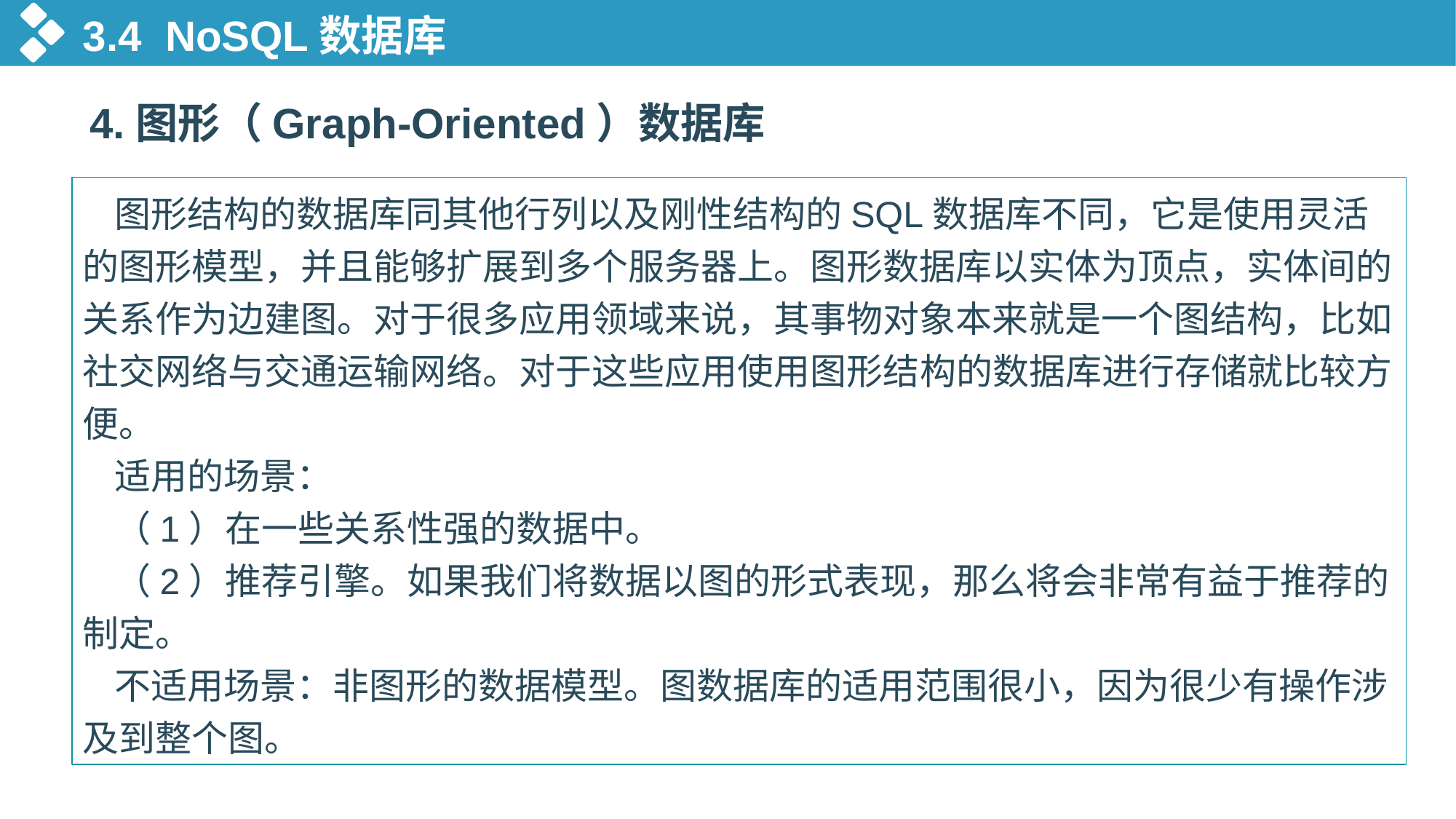

3.4  NoSQL数据库
4.图形（Graph-Oriented）数据库
图形结构的数据库同其他行列以及刚性结构的SQL数据库不同，它是使用灵活的图形模型，并且能够扩展到多个服务器上。图形数据库以实体为顶点，实体间的关系作为边建图。对于很多应用领域来说，其事物对象本来就是一个图结构，比如社交网络与交通运输网络。对于这些应用使用图形结构的数据库进行存储就比较方便。
适用的场景：
（1）在一些关系性强的数据中。
（2）推荐引擎。如果我们将数据以图的形式表现，那么将会非常有益于推荐的制定。
不适用场景：非图形的数据模型。图数据库的适用范围很小，因为很少有操作涉及到整个图。